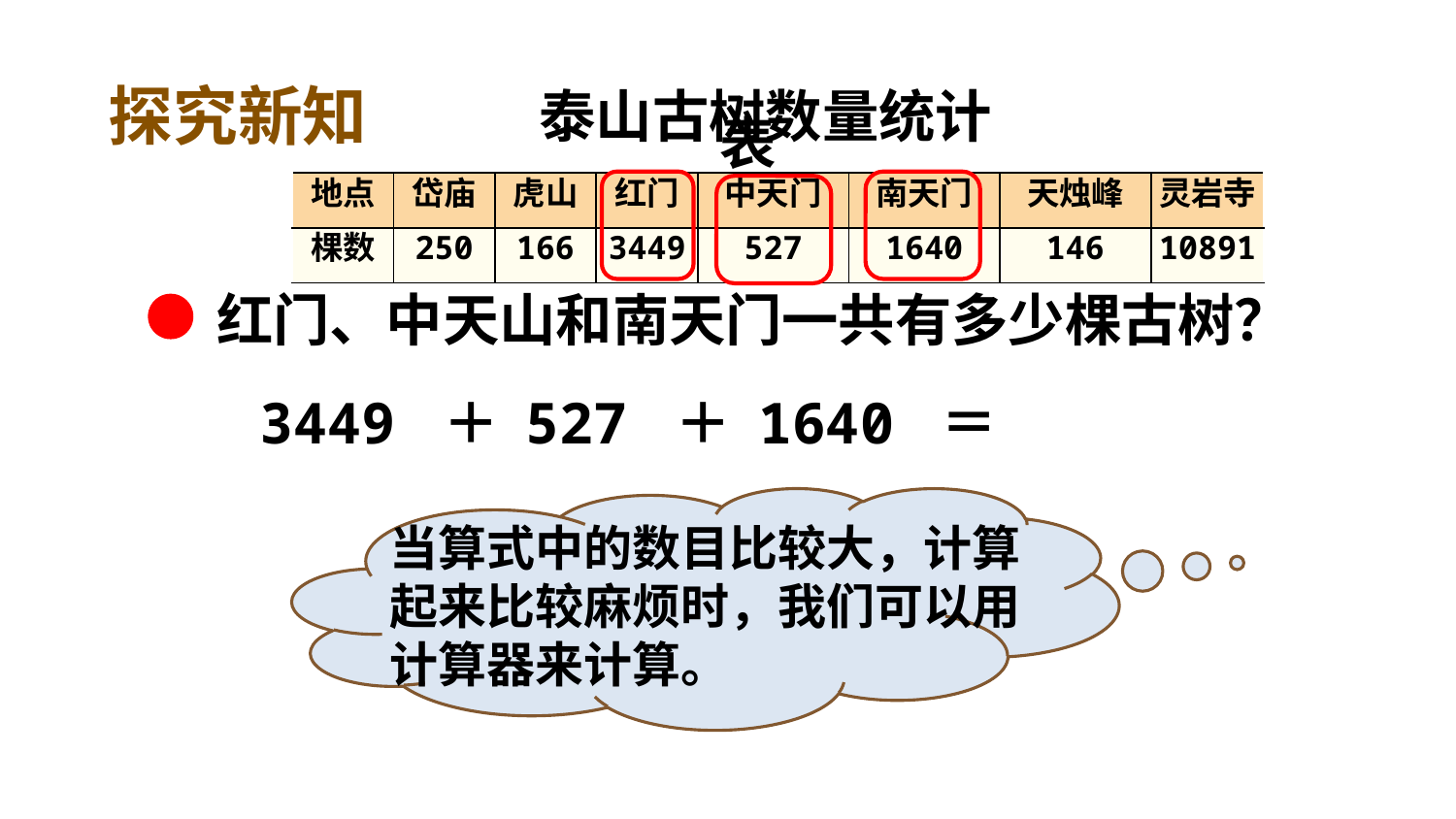

探究新知
泰山古树数量统计表

| 地点 | 岱庙 | 虎山 | 红门 | 中天门 | 南天门 | 天烛峰 | 灵岩寺 |
| --- | --- | --- | --- | --- | --- | --- | --- |
| 棵数 | 250 | 166 | 3449 | 527 | 1640 | 146 | 10891 |

红门、中天山和南天门一共有多少棵古树？

3449 ＋ 527 ＋ 1640 ＝

当算式中的数目比较大，计算起来比较麻烦时，我们可以用计算器来计算。